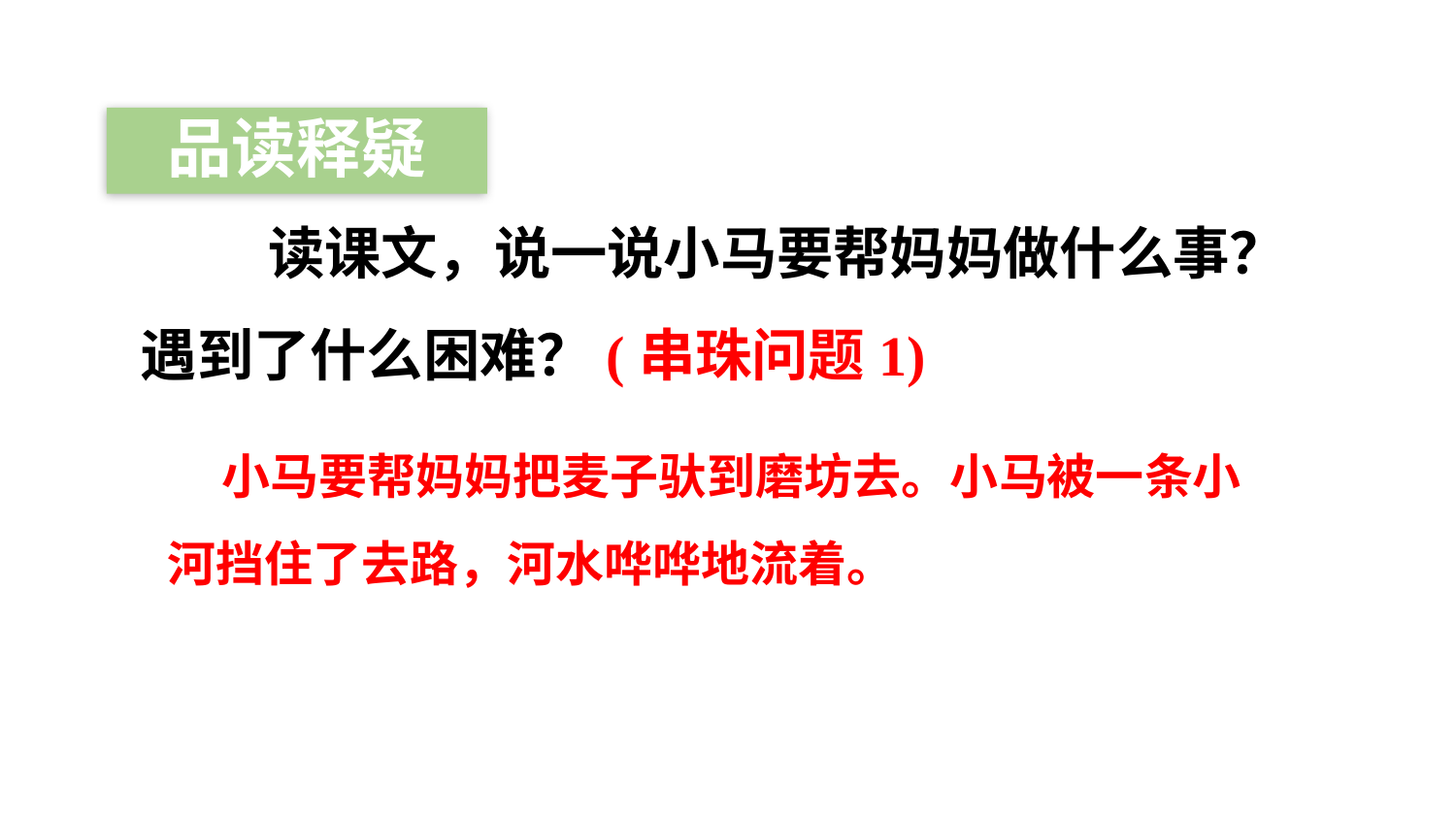

https://www.ypppt.com/
品读释疑
读课文，说一说小马要帮妈妈做什么事？遇到了什么困难？(串珠问题1)
    小马要帮妈妈把麦子驮到磨坊去。小马被一条小河挡住了去路，河水哗哗地流着。